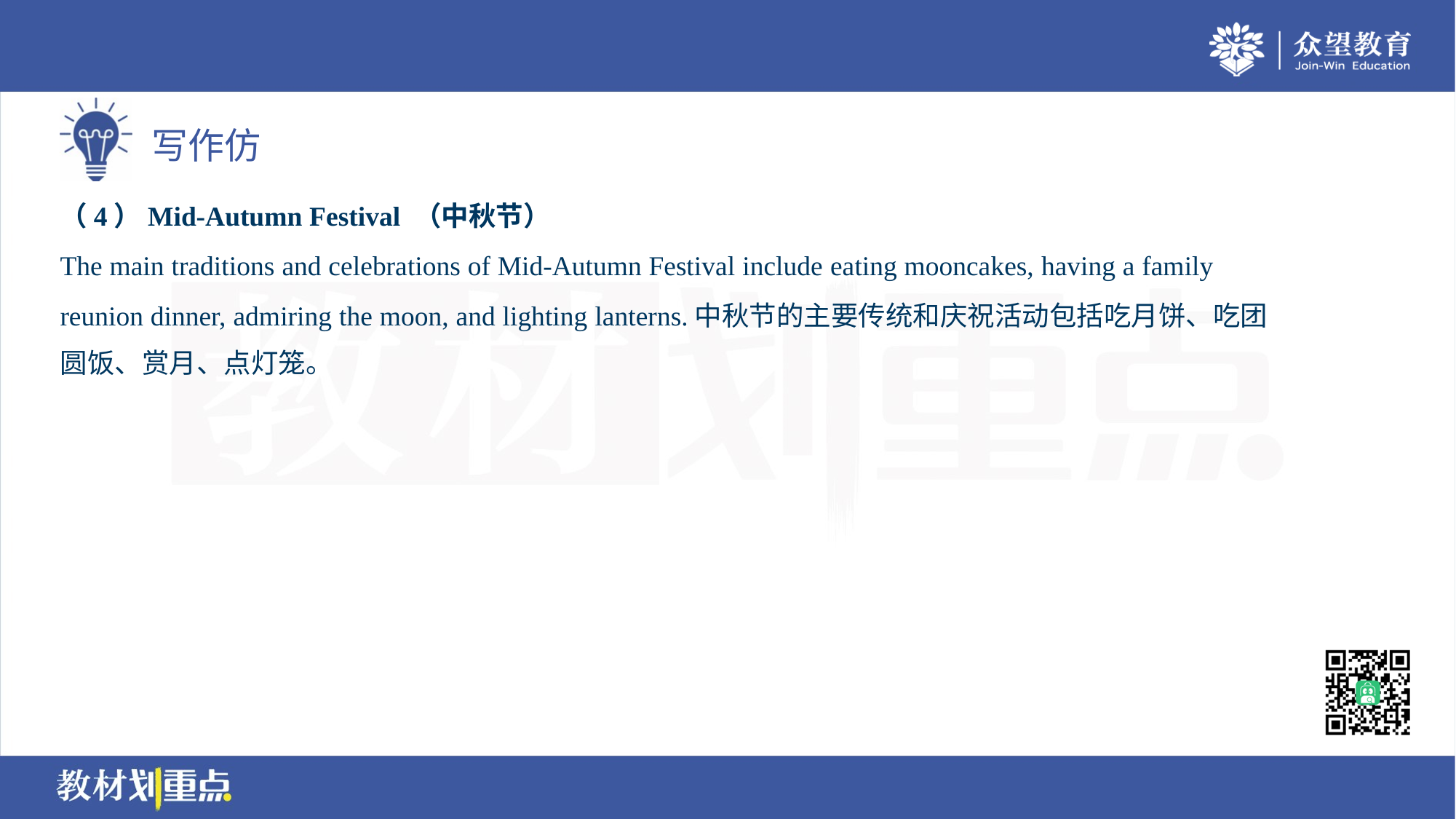

（4）Mid-Autumn Festival （中秋节）
The main traditions and celebrations of Mid-Autumn Festival include eating mooncakes, having a family
reunion dinner, admiring the moon, and lighting lanterns.中秋节的主要传统和庆祝活动包括吃月饼、吃团
圆饭、赏月、点灯笼。